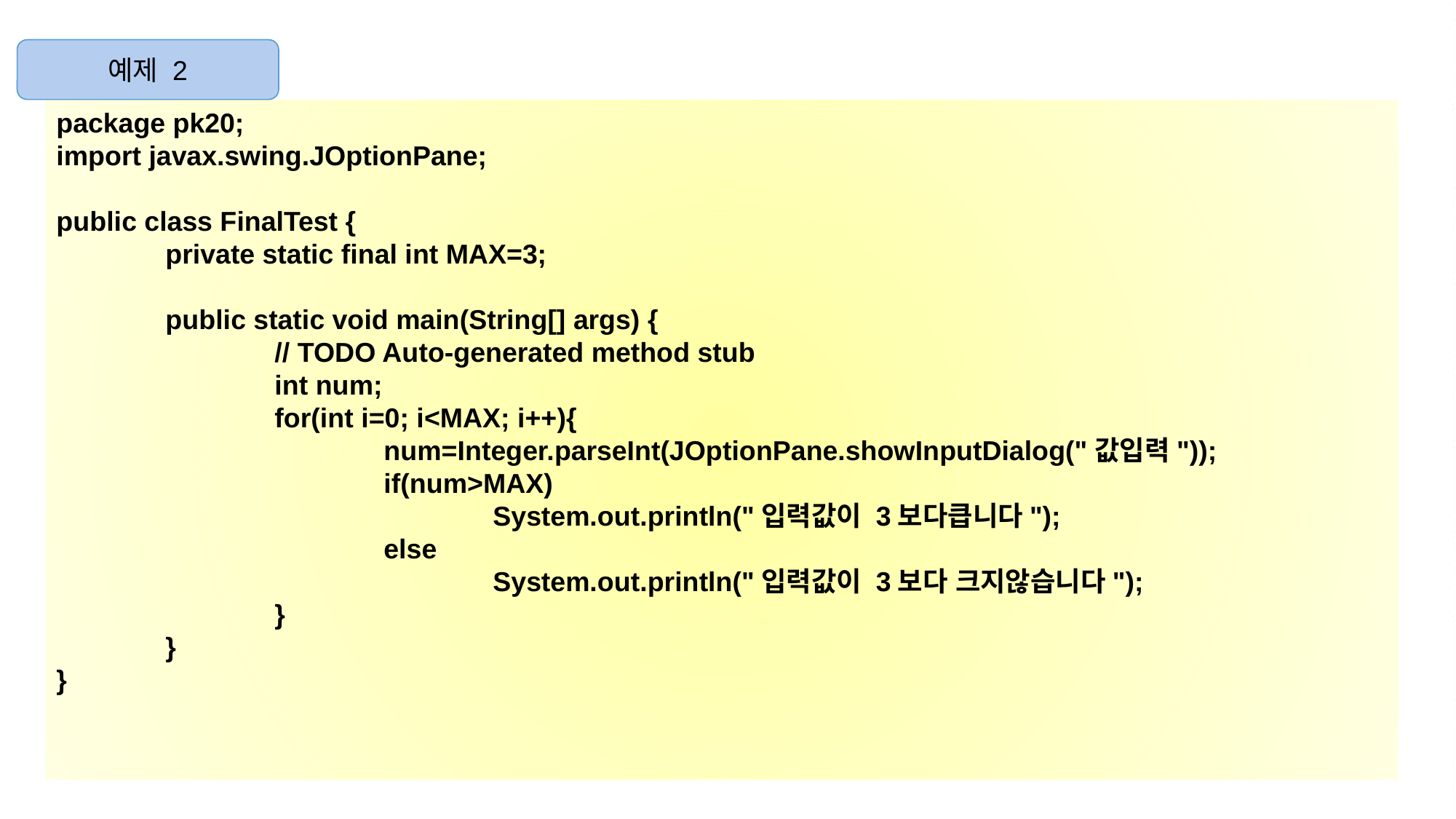

예제 2
package pk20;
import javax.swing.JOptionPane;

public class FinalTest {
	private static final int MAX=3;

	public static void main(String[] args) {
		// TODO Auto-generated method stub
		int num;
		for(int i=0; i<MAX; i++){
			num=Integer.parseInt(JOptionPane.showInputDialog("값입력"));
			if(num>MAX)
				System.out.println("입력값이 3보다큽니다");
			else
				System.out.println("입력값이 3보다 크지않습니다");
		}
	}
}